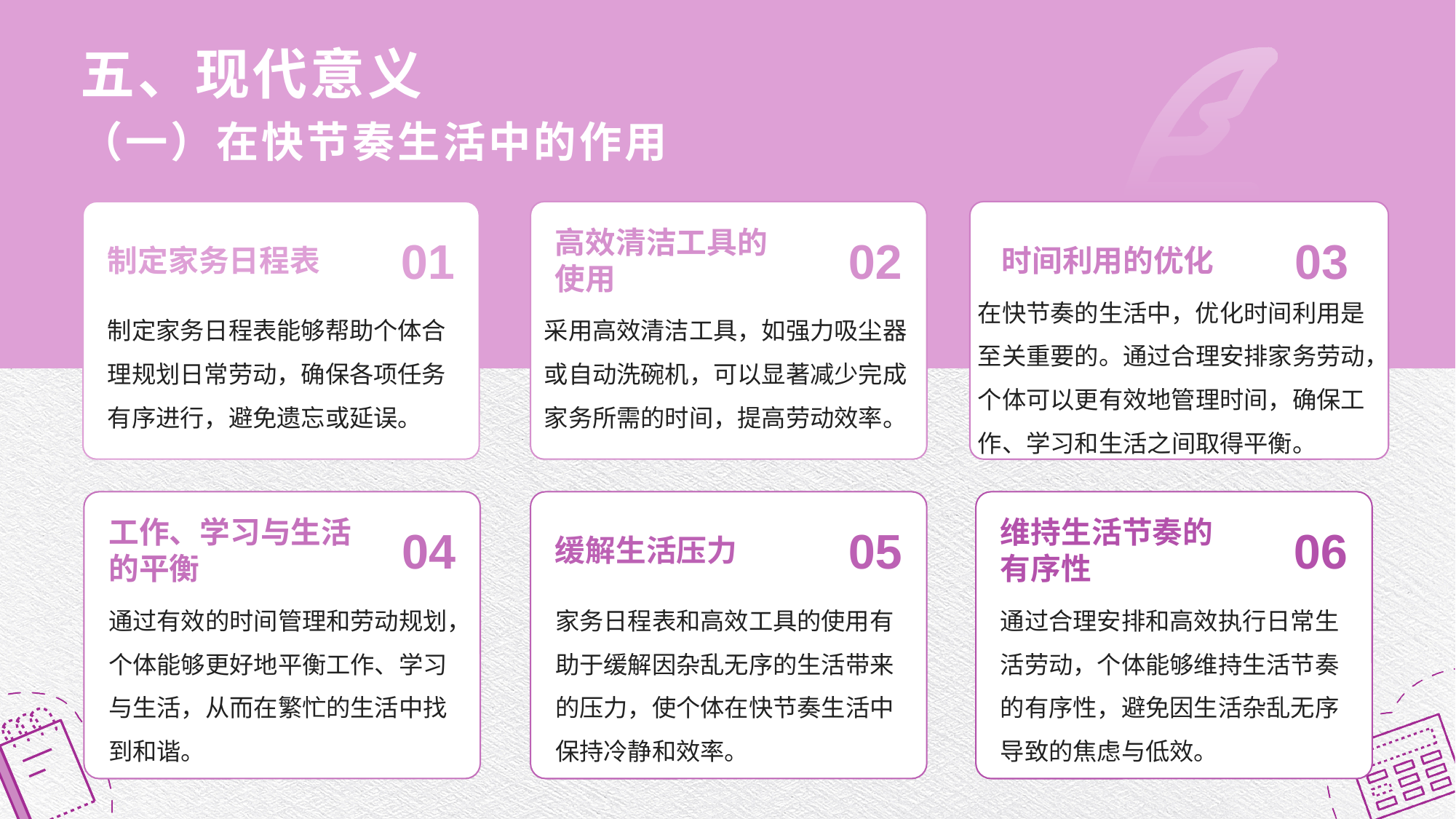

# 五、现代意义 （一）在快节奏生活中的作用

制定家务日程表
01
高效清洁工具的使用
02
时间利用的优化
03
在快节奏的生活中，优化时间利用是至关重要的。通过合理安排家务劳动，个体可以更有效地管理时间，确保工作、学习和生活之间取得平衡。
制定家务日程表能够帮助个体合理规划日常劳动，确保各项任务有序进行，避免遗忘或延误。
采用高效清洁工具，如强力吸尘器或自动洗碗机，可以显著减少完成家务所需的时间，提高劳动效率。

04
缓解生活压力
05
维持生活节奏的有序性
06
工作、学习与生活的平衡
通过有效的时间管理和劳动规划，个体能够更好地平衡工作、学习与生活，从而在繁忙的生活中找到和谐。
家务日程表和高效工具的使用有助于缓解因杂乱无序的生活带来的压力，使个体在快节奏生活中保持冷静和效率。
通过合理安排和高效执行日常生活劳动，个体能够维持生活节奏的有序性，避免因生活杂乱无序导致的焦虑与低效。